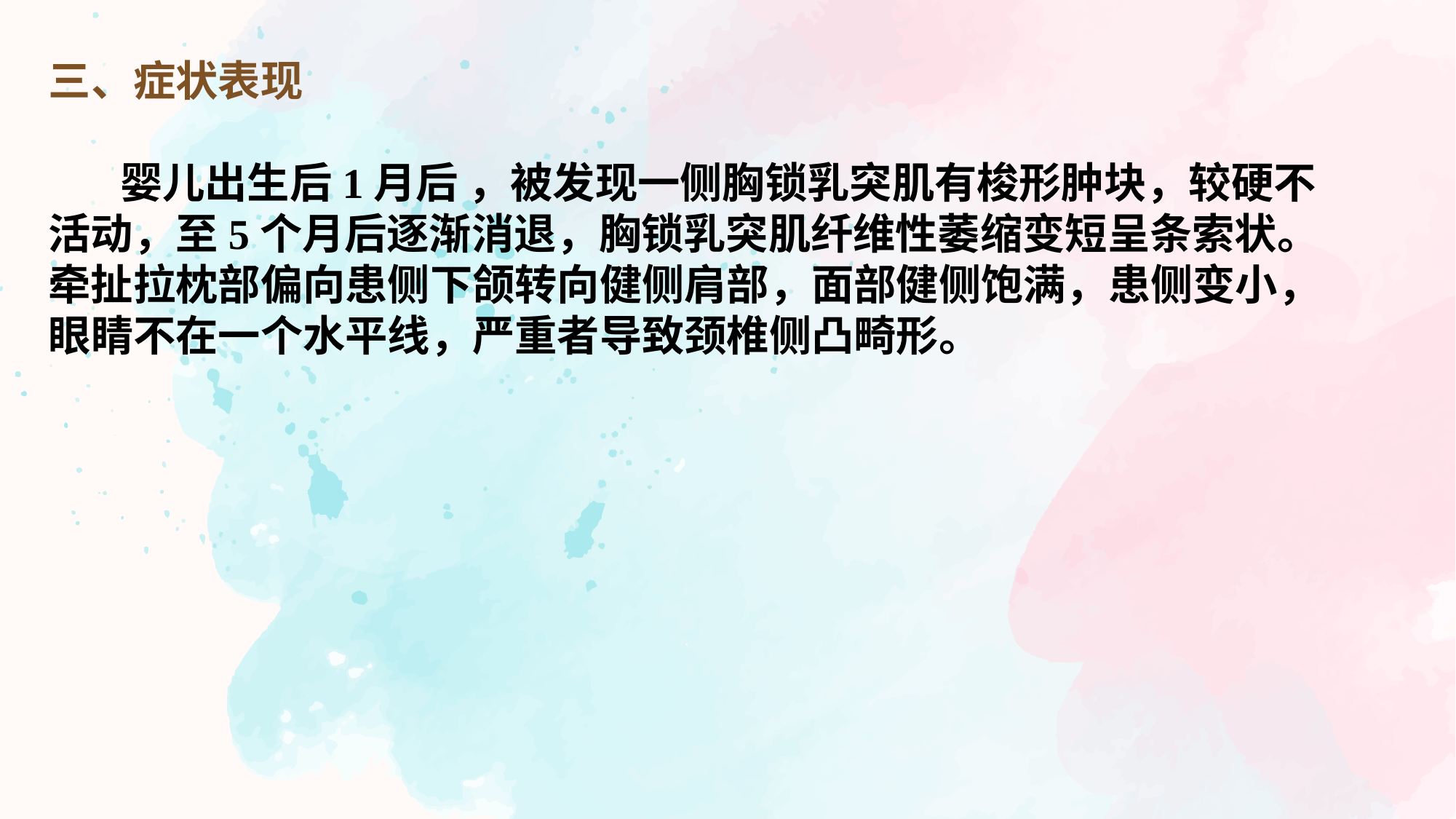

三、症状表现
   婴儿出生后1月后 ，被发现一侧胸锁乳突肌有梭形肿块，较硬不活动，至5个月后逐渐消退，胸锁乳突肌纤维性萎缩变短呈条索状。牵扯拉枕部偏向患侧下颌转向健侧肩部，面部健侧饱满，患侧变小，眼睛不在一个水平线，严重者导致颈椎侧凸畸形。